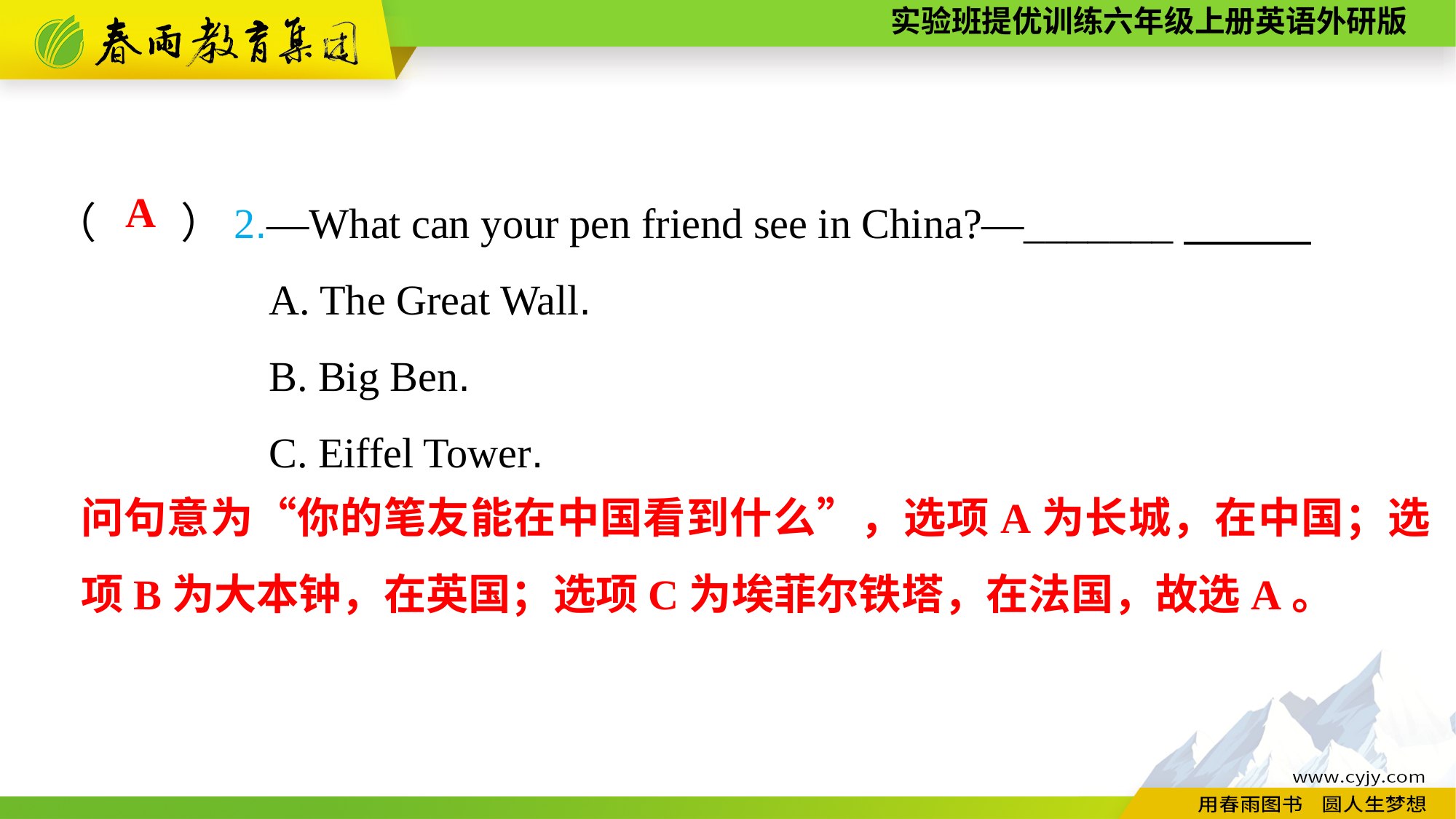

（　　）2.—What can your pen friend see in China?—_______
A. The Great Wall.
B. Big Ben.
C. Eiffel Tower.
A
问句意为“你的笔友能在中国看到什么”，选项A为长城，在中国；选项B为大本钟，在英国；选项C为埃菲尔铁塔，在法国，故选A。